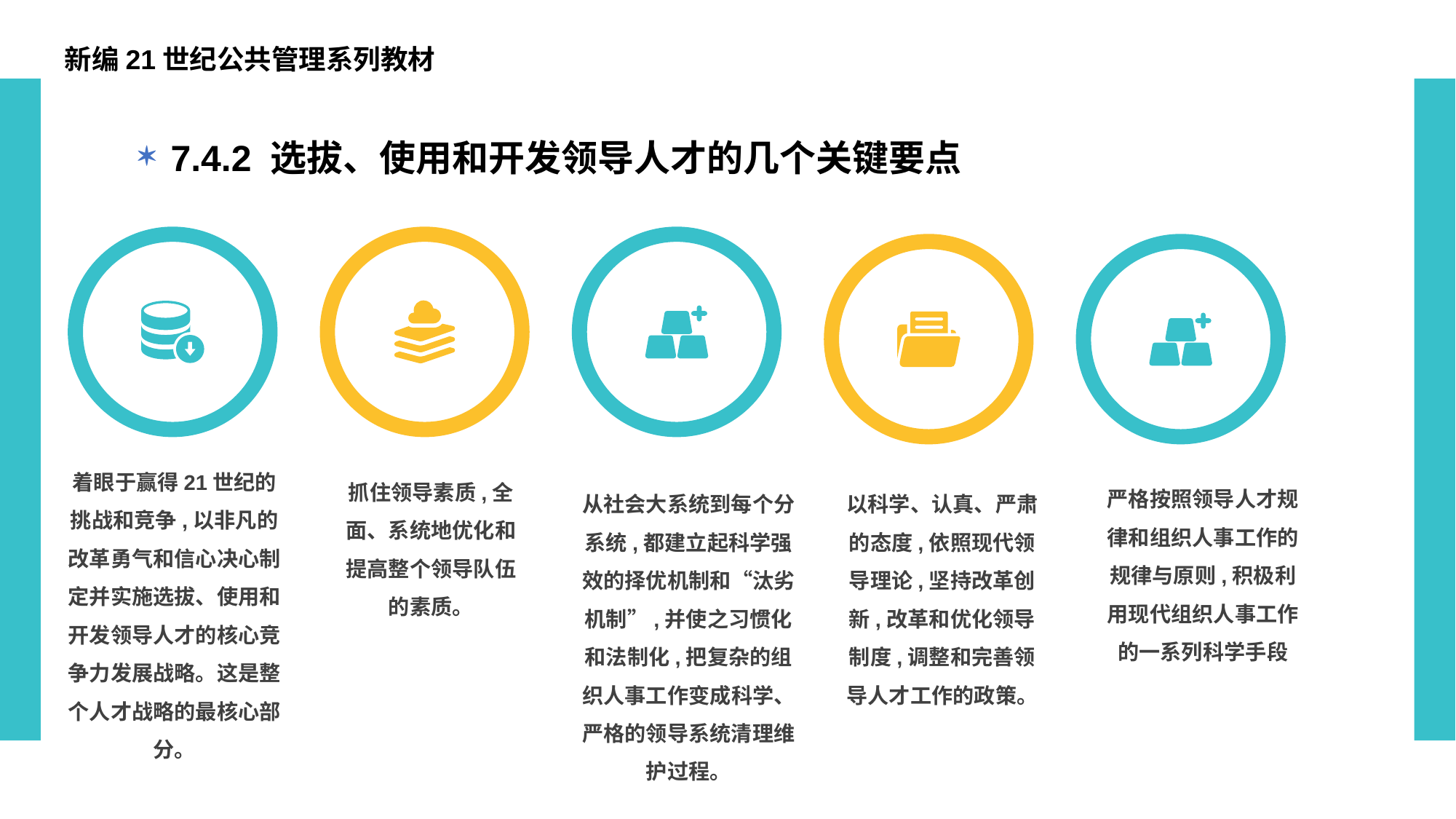

新编21世纪公共管理系列教材
7.4.2 选拔、使用和开发领导人才的几个关键要点

着眼于赢得21世纪的挑战和竞争,以非凡的改革勇气和信心决心制定并实施选拔、使用和开发领导人才的核心竞争力发展战略。这是整个人才战略的最核心部分。
抓住领导素质,全面、系统地优化和提高整个领导队伍的素质。
严格按照领导人才规律和组织人事工作的规律与原则,积极利用现代组织人事工作的一系列科学手段
从社会大系统到每个分系统,都建立起科学强效的择优机制和“汰劣机制”,并使之习惯化和法制化,把复杂的组织人事工作变成科学、严格的领导系统清理维护过程。
以科学、认真、严肃的态度,依照现代领导理论,坚持改革创新,改革和优化领导制度,调整和完善领导人才工作的政策。